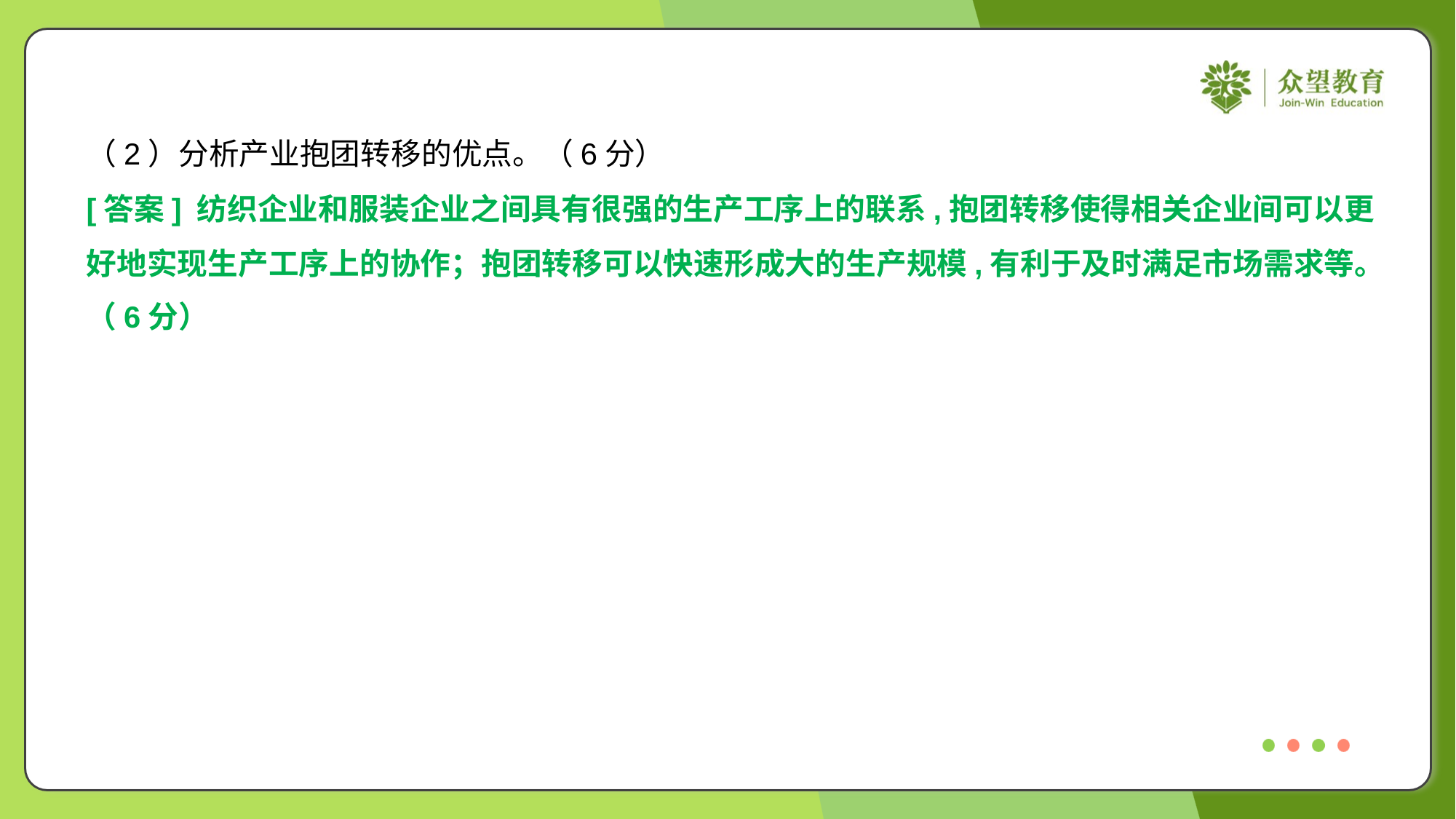

（2）分析产业抱团转移的优点。（6分）
[答案] 纺织企业和服装企业之间具有很强的生产工序上的联系,抱团转移使得相关企业间可以更
好地实现生产工序上的协作；抱团转移可以快速形成大的生产规模,有利于及时满足市场需求等。
（6分）